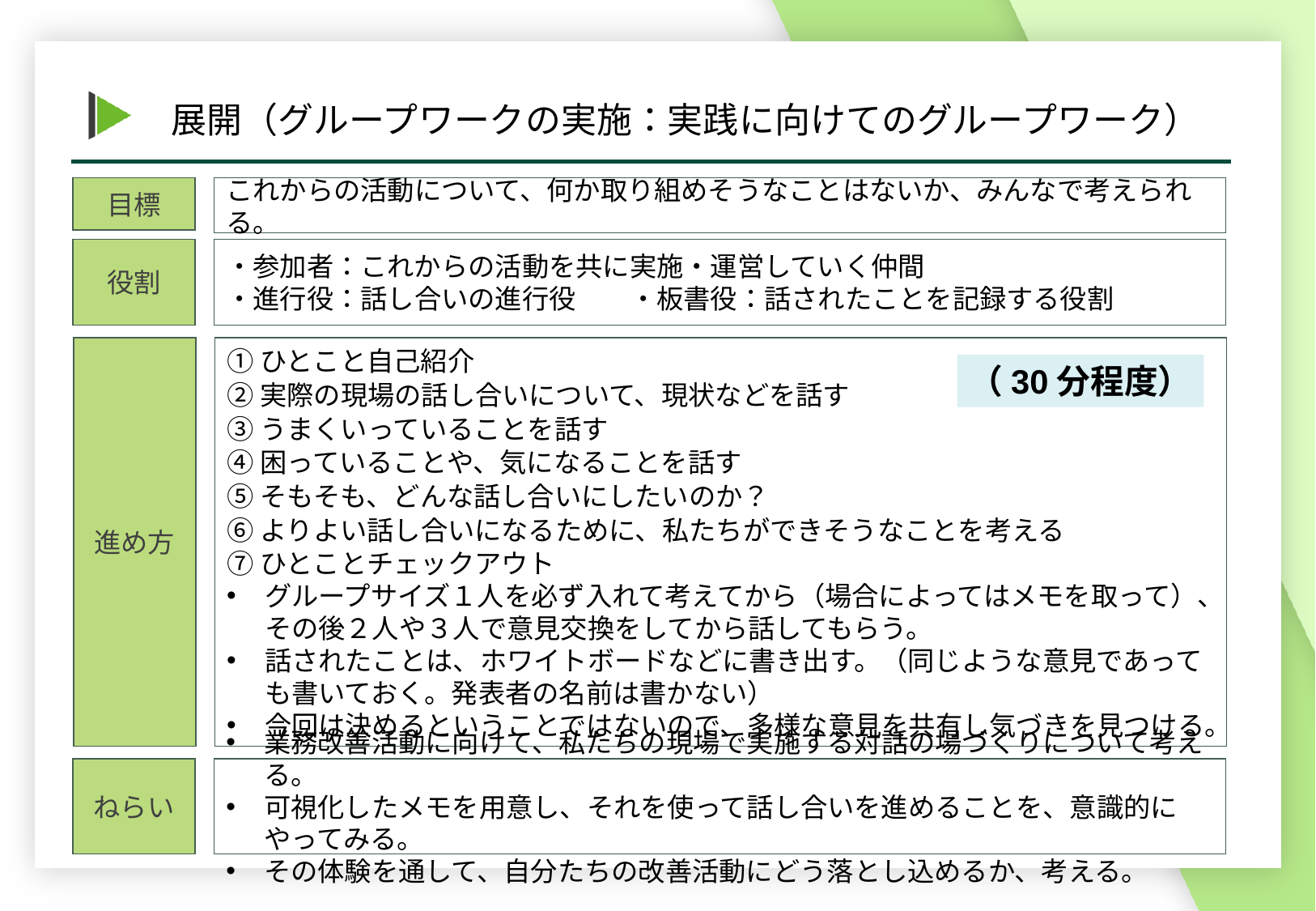

目標
これからの活動について、何か取り組めそうなことはないか、みんなで考えられる。
役割
・参加者：これからの活動を共に実施・運営していく仲間
・進行役：話し合いの進行役　　・板書役：話されたことを記録する役割
進め方
①ひとこと自己紹介
②実際の現場の話し合いについて、現状などを話す
③うまくいっていることを話す
④困っていることや、気になることを話す
⑤そもそも、どんな話し合いにしたいのか？
⑥よりよい話し合いになるために、私たちができそうなことを考える
⑦ひとことチェックアウト
グループサイズ１人を必ず入れて考えてから（場合によってはメモを取って）、その後２人や３人で意見交換をしてから話してもらう。
話されたことは、ホワイトボードなどに書き出す。（同じような意見であっても書いておく。発表者の名前は書かない）
今回は決めるということではないので、多様な意見を共有し気づきを見つける。
（30分程度）
ねらい
業務改善活動に向けて、私たちの現場で実施する対話の場づくりについて考える。
可視化したメモを用意し、それを使って話し合いを進めることを、意識的にやってみる。
その体験を通して、自分たちの改善活動にどう落とし込めるか、考える。